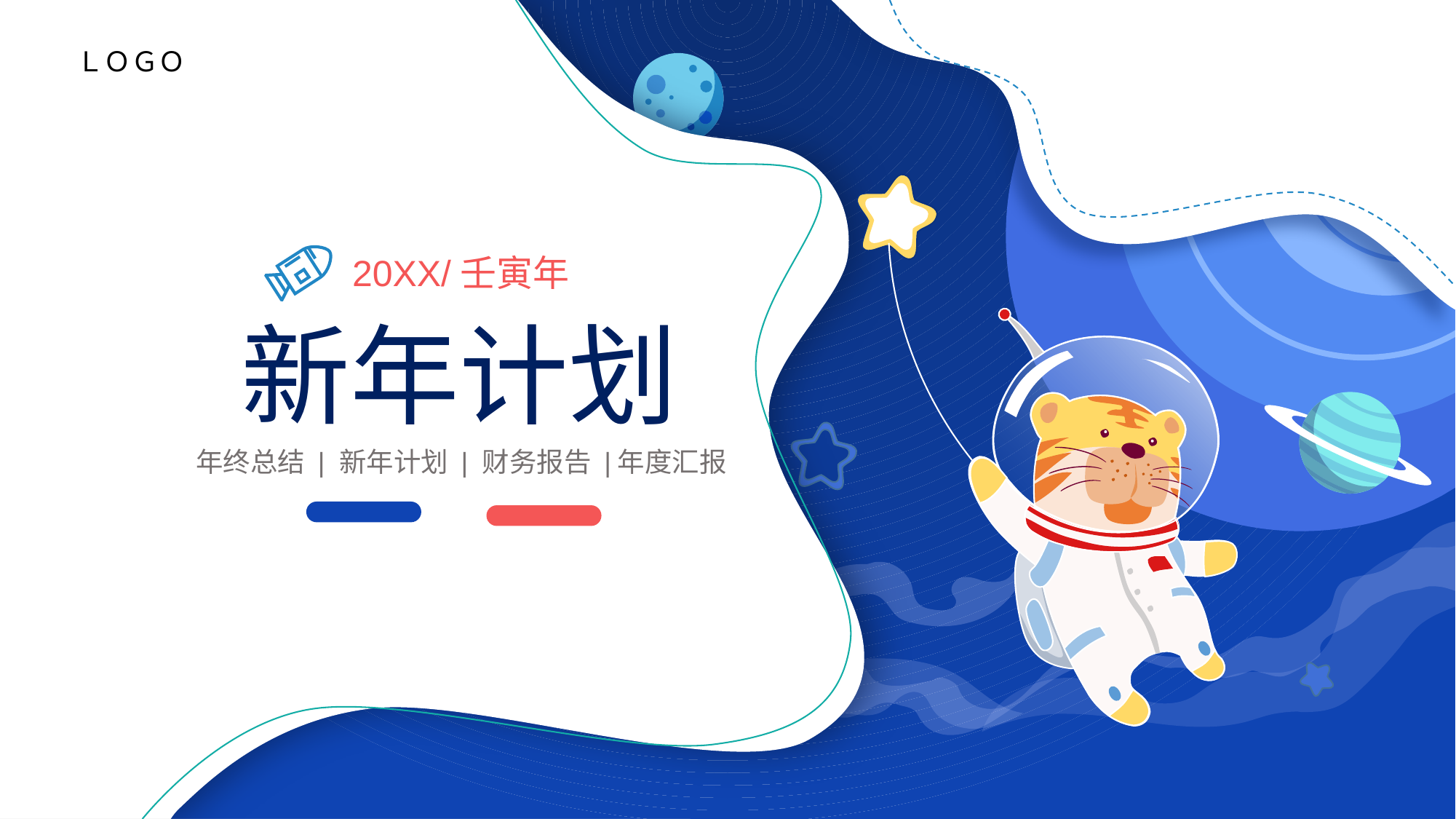

ＬＯＧＯ

20XX/壬寅年

新年计划

年终总结 | 新年计划 | 财务报告 |年度汇报